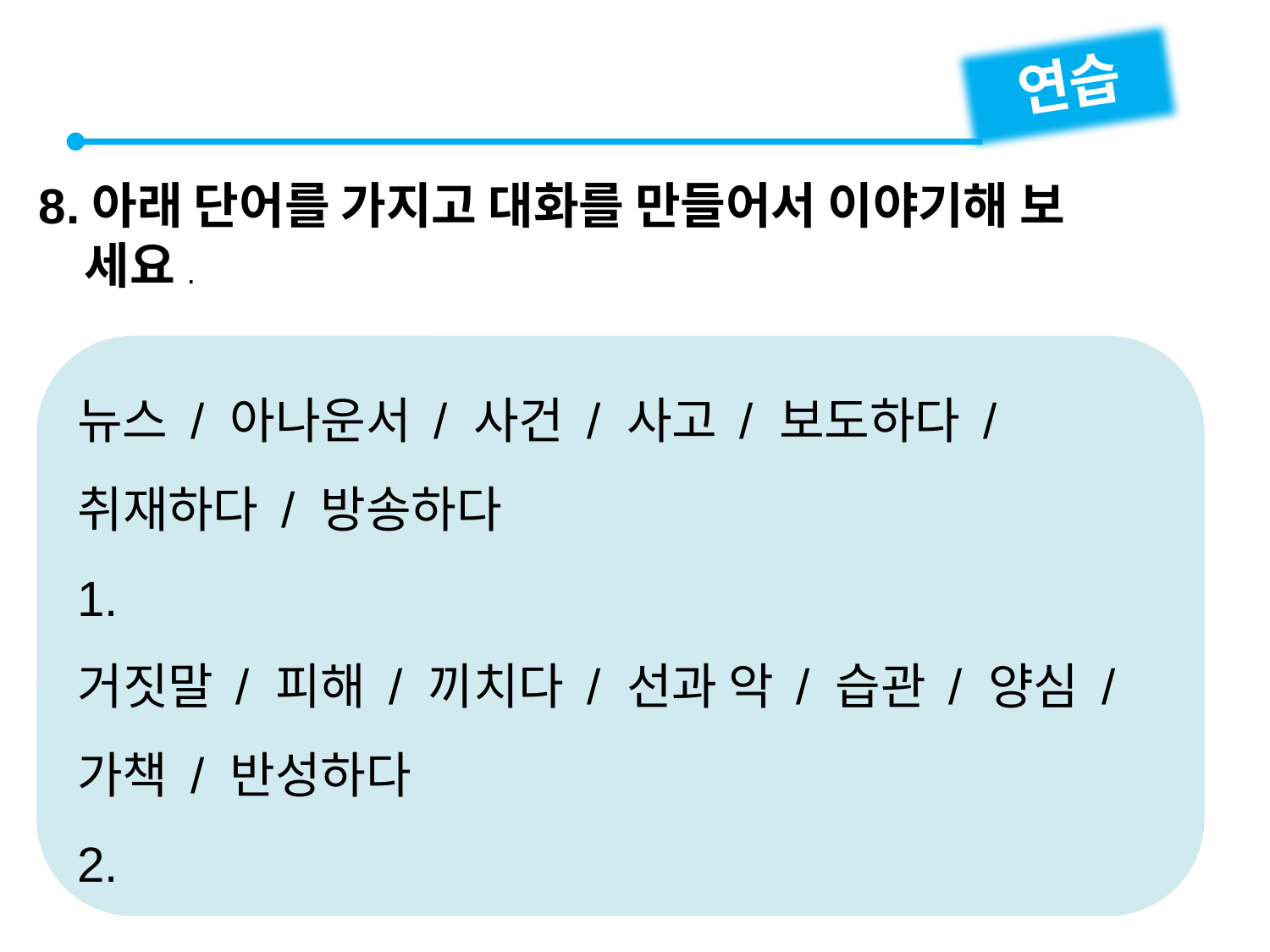

연습
8.아래 단어를 가지고 대화를 만들어서 이야기해 보
   세요.

뉴스 / 아나운서 / 사건 / 사고 / 보도하다 / 취재하다 / 방송하다
1.
거짓말 / 피해 / 끼치다 / 선과 악 / 습관 / 양심 / 가책 / 반성하다
2.